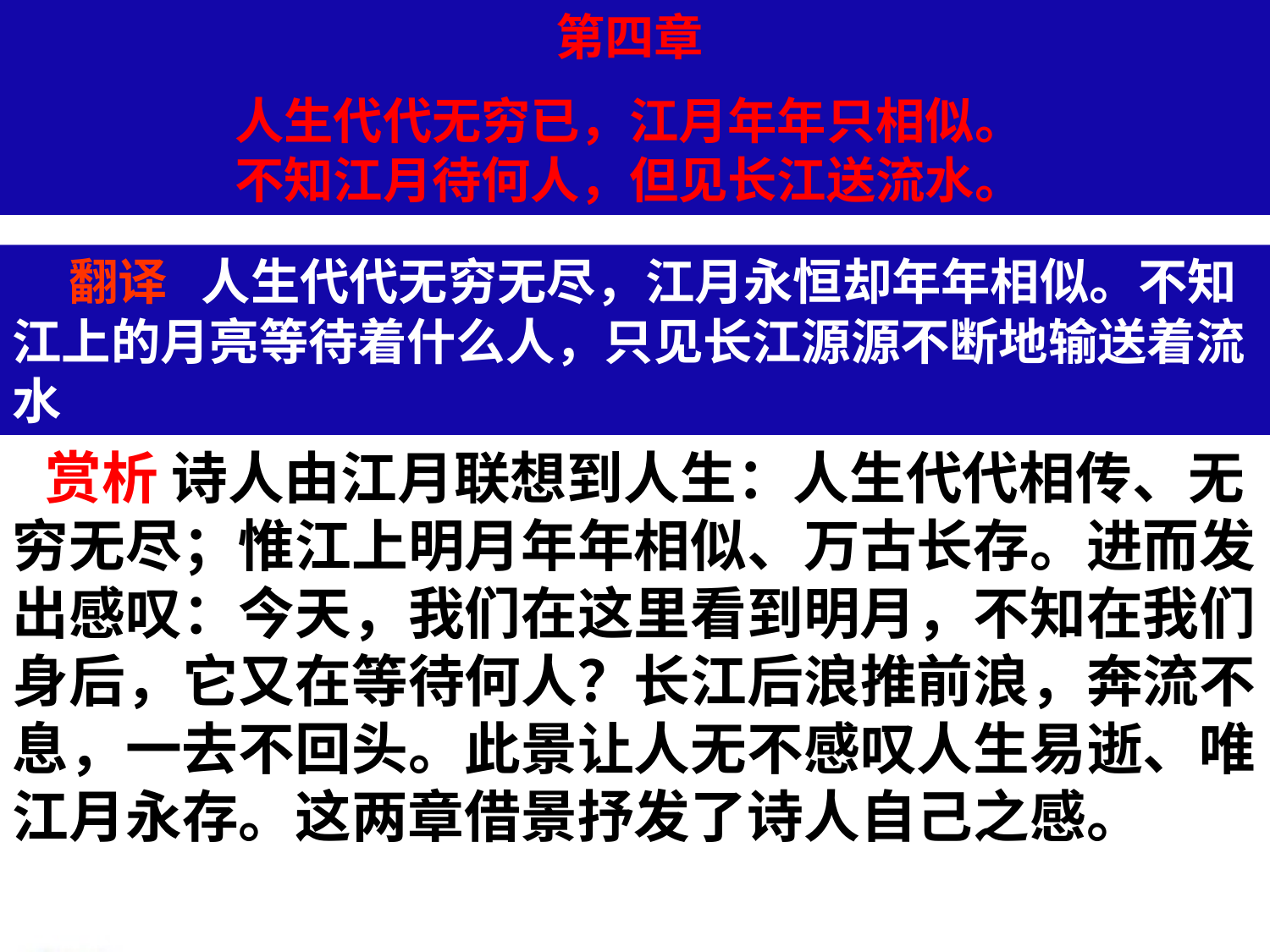

第四章
人生代代无穷已，江月年年只相似。
不知江月待何人，但见长江送流水。
    翻译   人生代代无穷无尽，江月永恒却年年相似。不知江上的月亮等待着什么人，只见长江源源不断地输送着流水
   赏析 诗人由江月联想到人生：人生代代相传、无穷无尽；惟江上明月年年相似、万古长存。进而发出感叹：今天，我们在这里看到明月，不知在我们身后，它又在等待何人？长江后浪推前浪，奔流不息，一去不回头。此景让人无不感叹人生易逝、唯江月永存。这两章借景抒发了诗人自己之感。